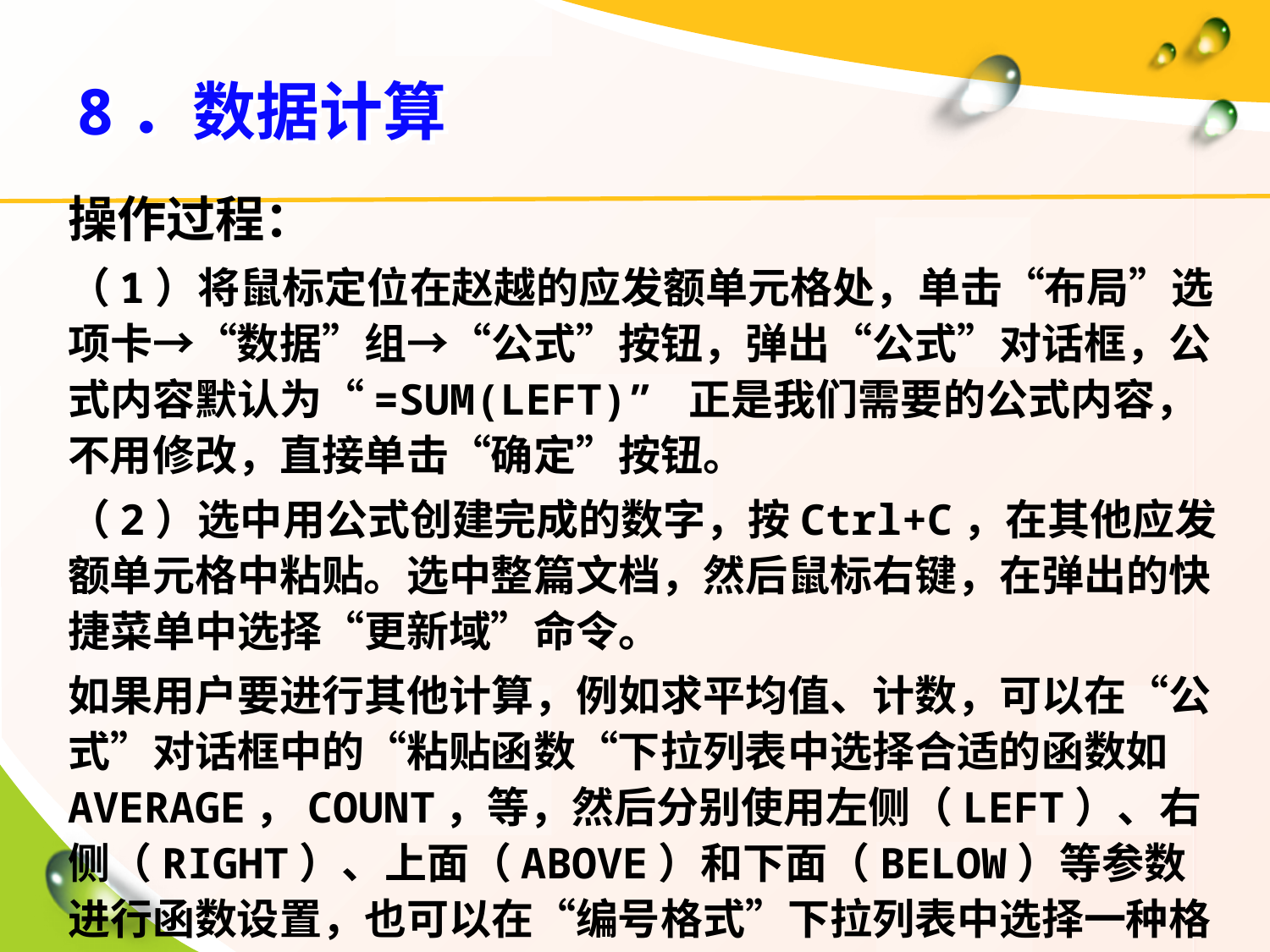

# 8．数据计算
操作过程：
（1）将鼠标定位在赵越的应发额单元格处，单击“布局”选项卡→“数据”组→“公式”按钮，弹出“公式”对话框，公式内容默认为“=SUM(LEFT)” 正是我们需要的公式内容，不用修改，直接单击“确定”按钮。
（2）选中用公式创建完成的数字，按Ctrl+C，在其他应发额单元格中粘贴。选中整篇文档，然后鼠标右键，在弹出的快捷菜单中选择“更新域”命令。
如果用户要进行其他计算，例如求平均值、计数，可以在“公式”对话框中的“粘贴函数“下拉列表中选择合适的函数如AVERAGE，COUNT，等，然后分别使用左侧（LEFT）、右侧（RIGHT）、上面（ABOVE）和下面（BELOW）等参数进行函数设置，也可以在“编号格式”下拉列表中选择一种格式。